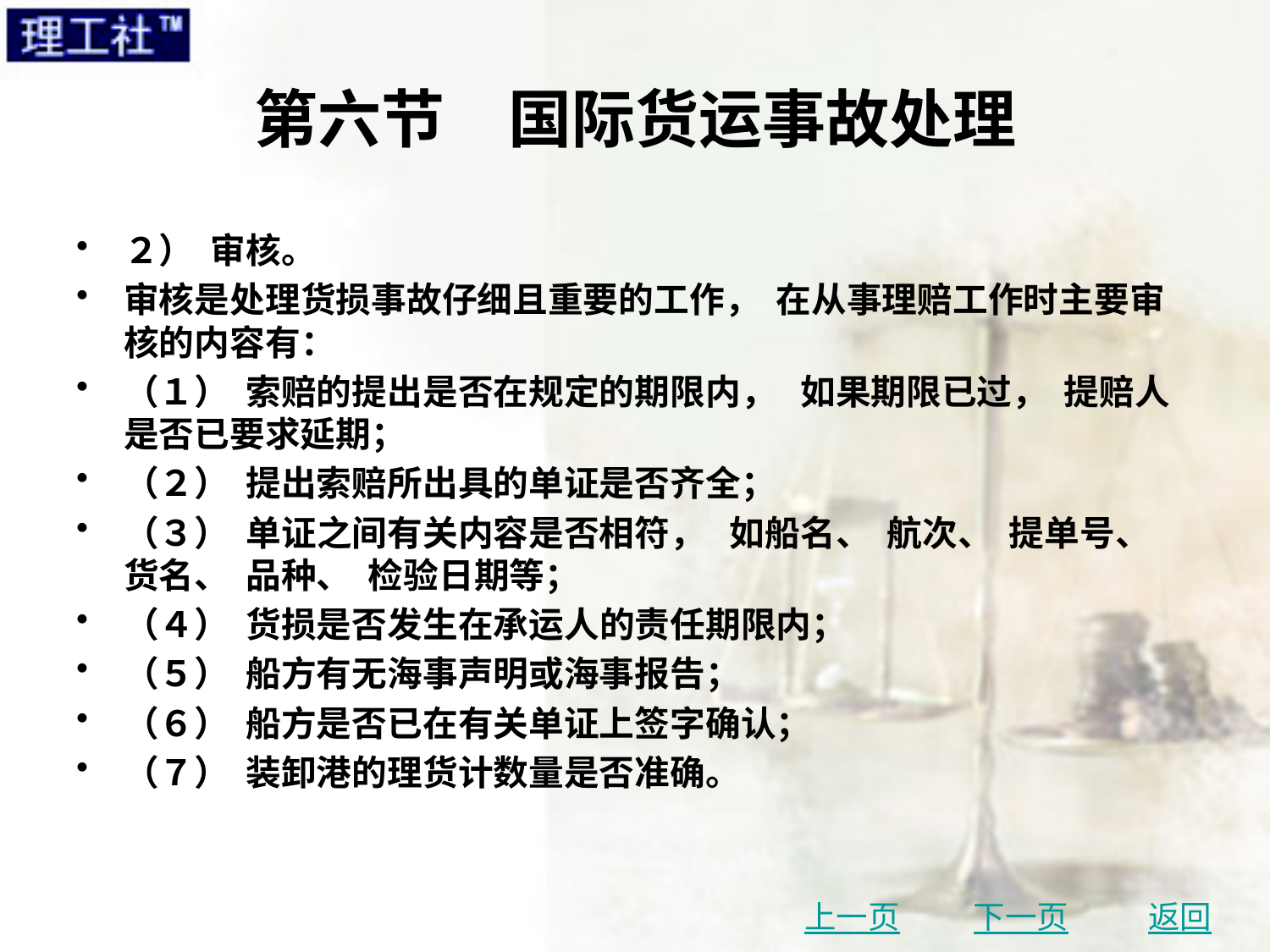

# 第六节　国际货运事故处理
２）  审核。
审核是处理货损事故仔细且重要的工作，  在从事理赔工作时主要审核的内容有：
（１）  索赔的提出是否在规定的期限内，   如果期限已过，  提赔人是否已要求延期；
（２）  提出索赔所出具的单证是否齐全；
（３）  单证之间有关内容是否相符，   如船名、  航次、  提单号、  货名、  品种、  检验日期等；
（４）  货损是否发生在承运人的责任期限内；
（５）  船方有无海事声明或海事报告；
（６）  船方是否已在有关单证上签字确认；
（７）  装卸港的理货计数量是否准确。

上一页
下一页
返回